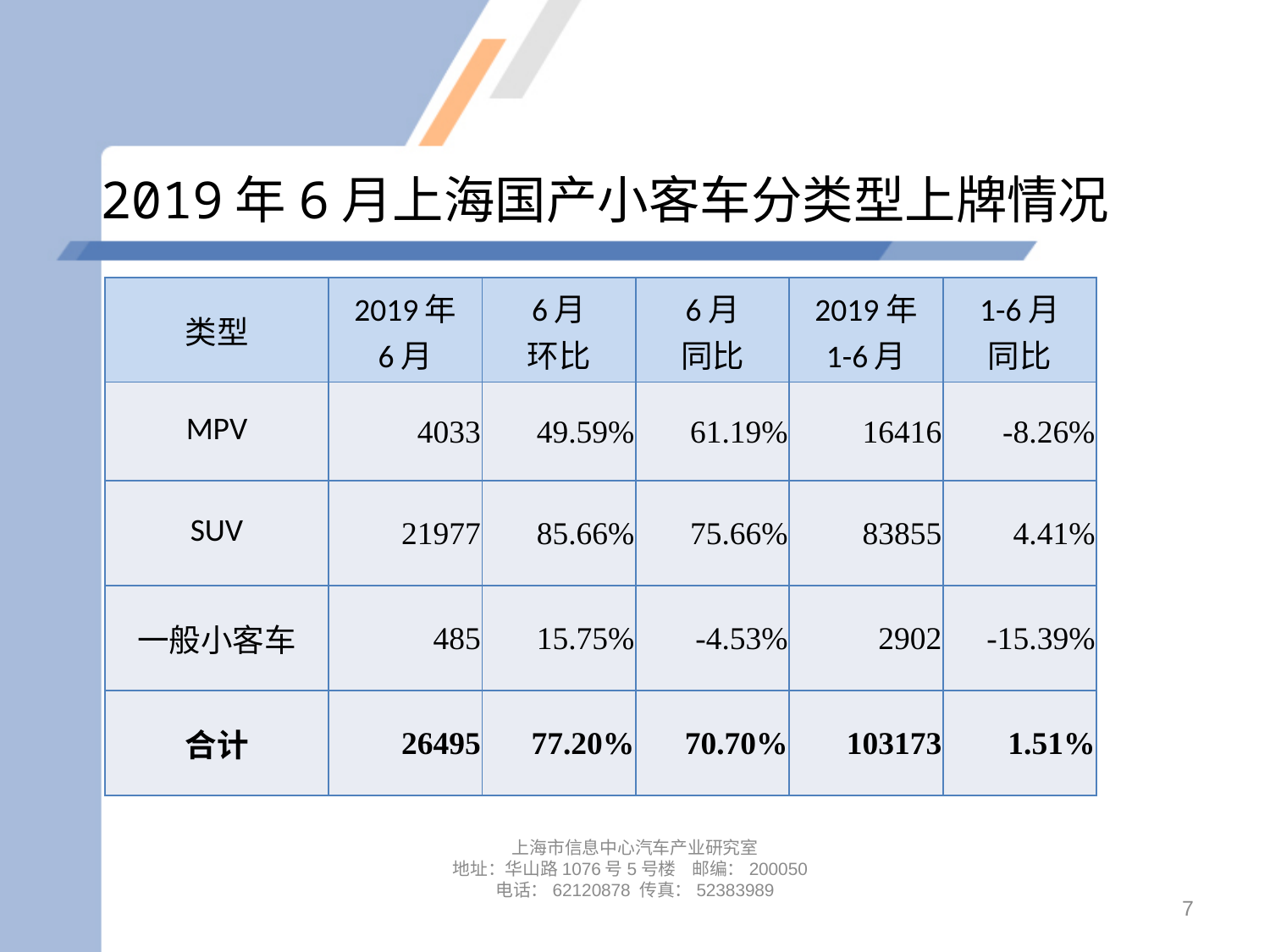

# 2019年6月上海国产小客车分类型上牌情况
| 类型 | 2019年 6月 | 6月 环比 | 6月 同比 | 2019年 1-6月 | 1-6月 同比 |
| --- | --- | --- | --- | --- | --- |
| MPV | 4033 | 49.59% | 61.19% | 16416 | -8.26% |
| SUV | 21977 | 85.66% | 75.66% | 83855 | 4.41% |
| 一般小客车 | 485 | 15.75% | -4.53% | 2902 | -15.39% |
| 合计 | 26495 | 77.20% | 70.70% | 103173 | 1.51% |
上海市信息中心汽车产业研究室
地址：华山路1076号5号楼    邮编：200050
电话：62120878 传真：52383989

7